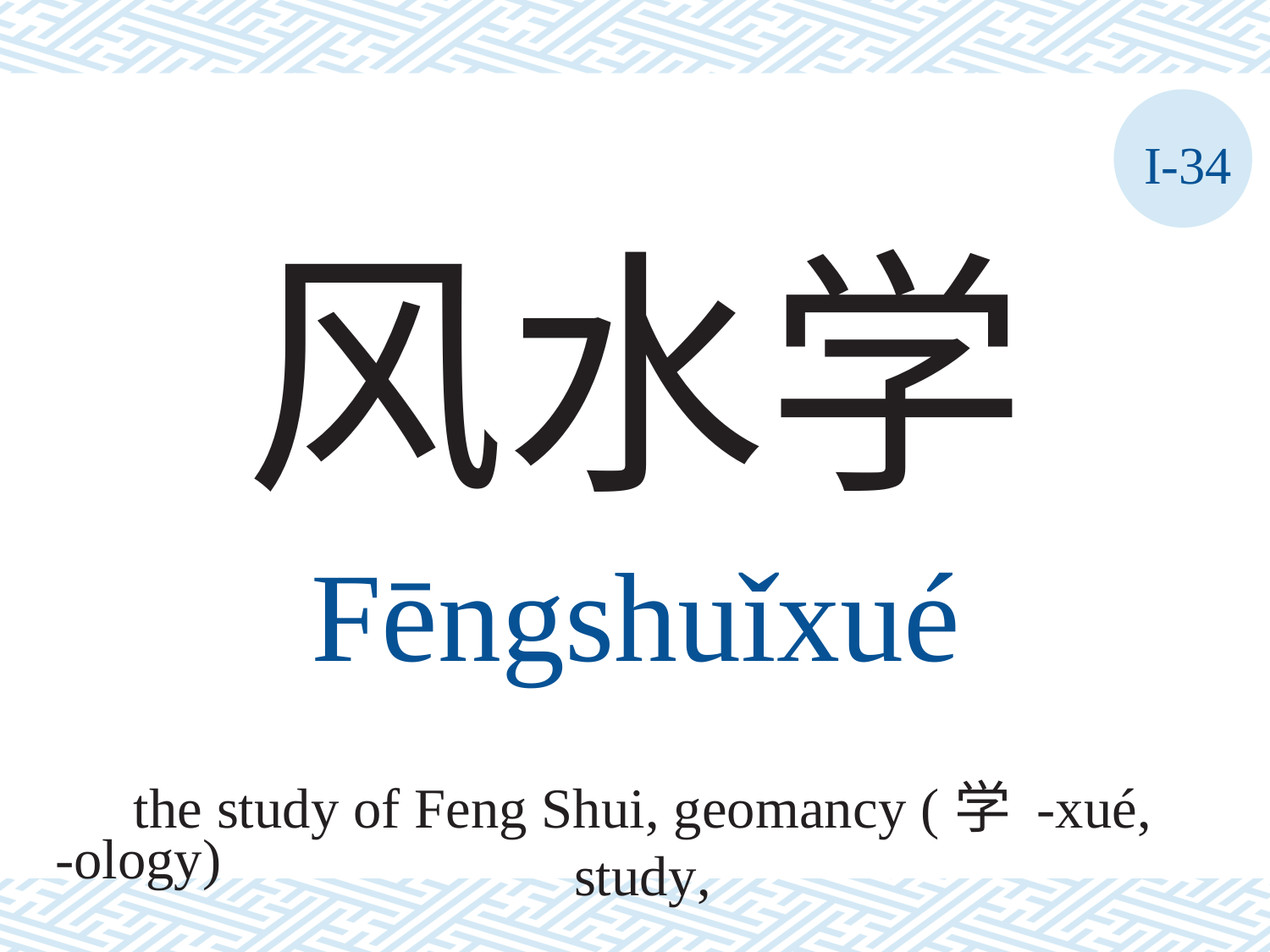

I-34
风水学
Fēngshuǐxué
the study of Feng Shui, geomancy (学 -xué, study,
-ology)